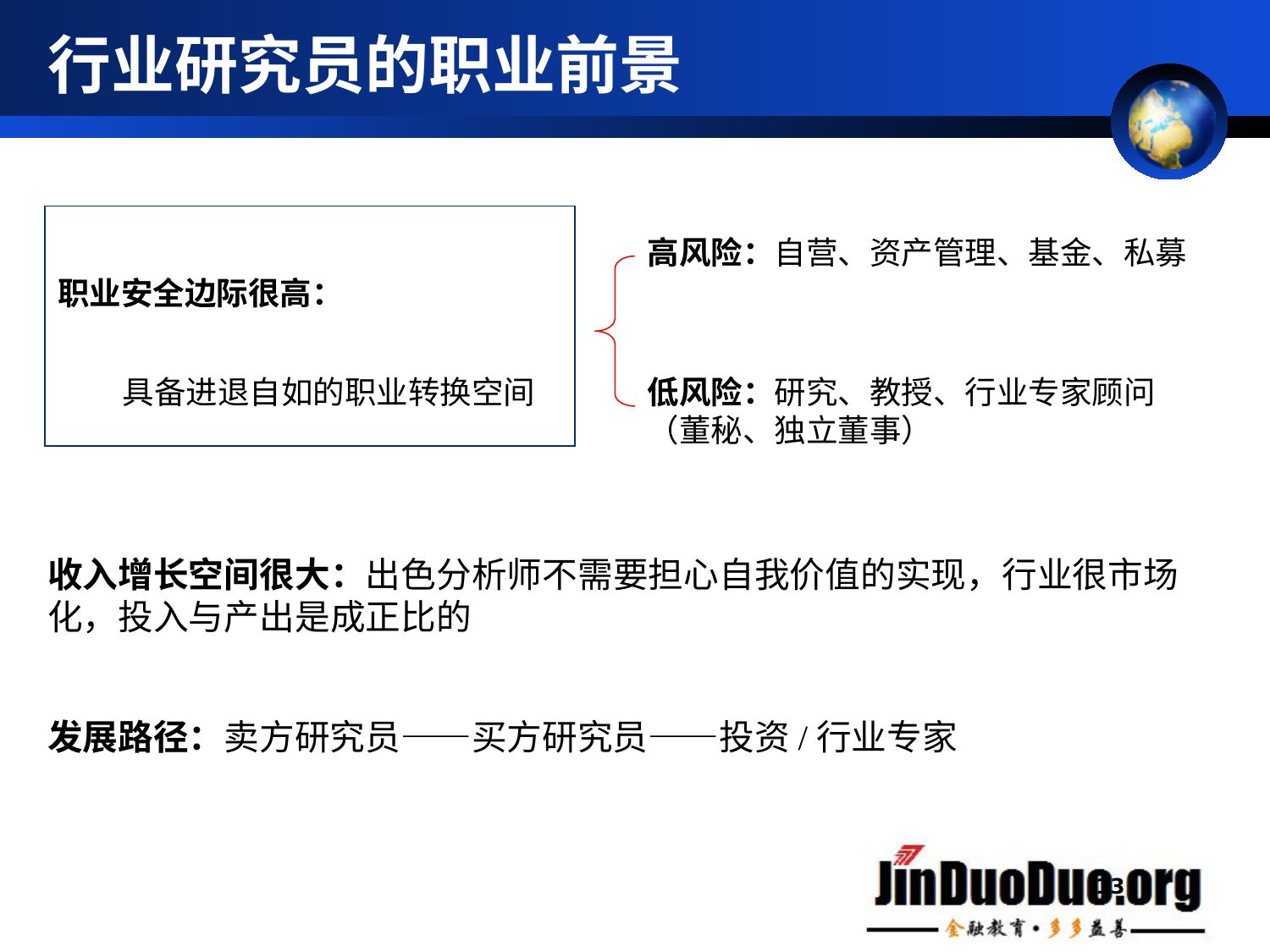

# 行业研究员的职业前景
职业安全边际很高：
        具备进退自如的职业转换空间
高风险：自营、资产管理、基金、私募

低风险：研究、教授、行业专家顾问（董秘、独立董事）
收入增长空间很大：出色分析师不需要担心自我价值的实现，行业很市场化，投入与产出是成正比的

发展路径：卖方研究员——买方研究员——投资/行业专家
13